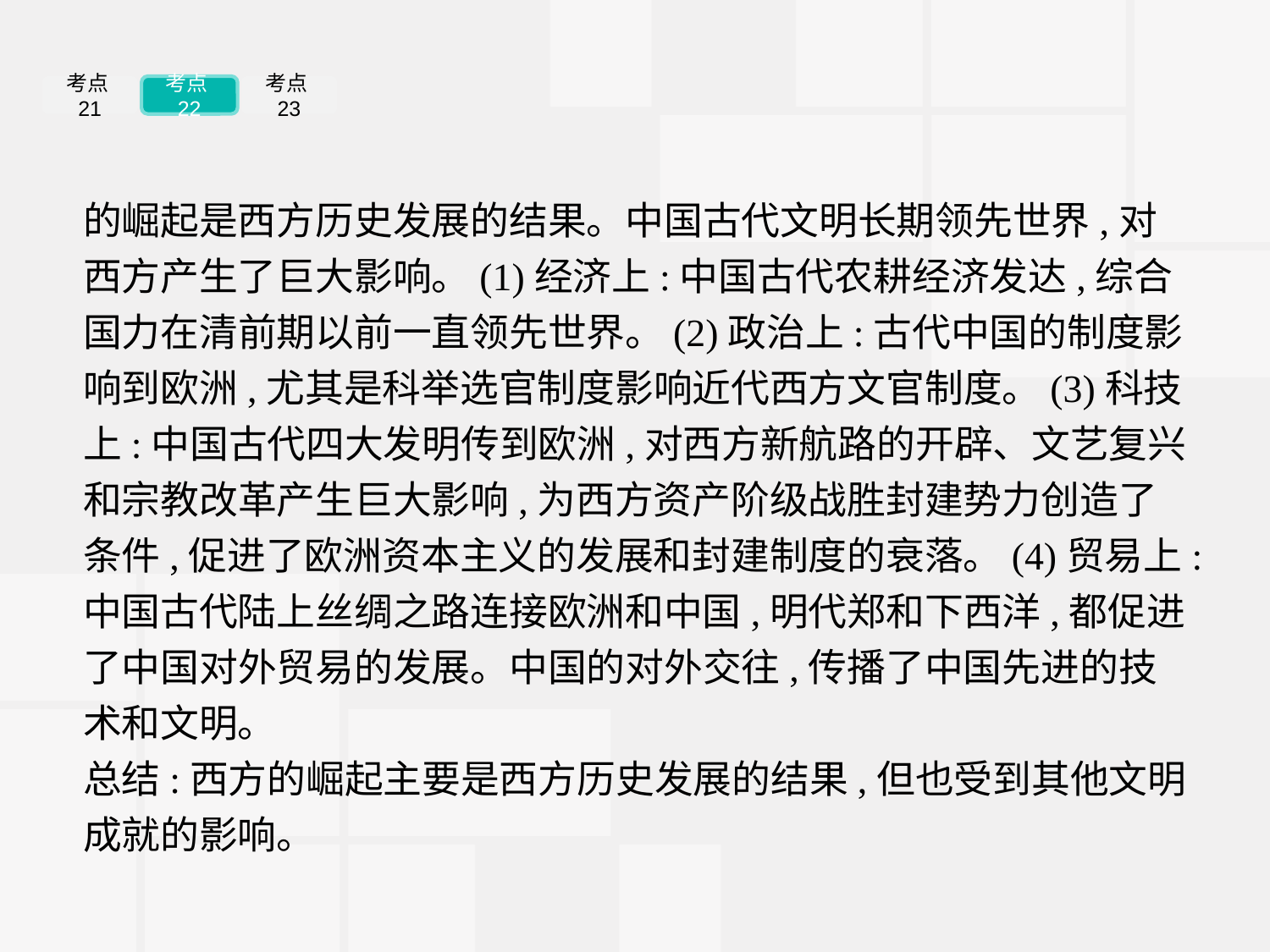

考点21
考点22
考点23
的崛起是西方历史发展的结果。中国古代文明长期领先世界,对西方产生了巨大影响。(1)经济上:中国古代农耕经济发达,综合国力在清前期以前一直领先世界。(2)政治上:古代中国的制度影响到欧洲,尤其是科举选官制度影响近代西方文官制度。(3)科技上:中国古代四大发明传到欧洲,对西方新航路的开辟、文艺复兴和宗教改革产生巨大影响,为西方资产阶级战胜封建势力创造了条件,促进了欧洲资本主义的发展和封建制度的衰落。(4)贸易上:中国古代陆上丝绸之路连接欧洲和中国,明代郑和下西洋,都促进了中国对外贸易的发展。中国的对外交往,传播了中国先进的技术和文明。
总结:西方的崛起主要是西方历史发展的结果,但也受到其他文明成就的影响。